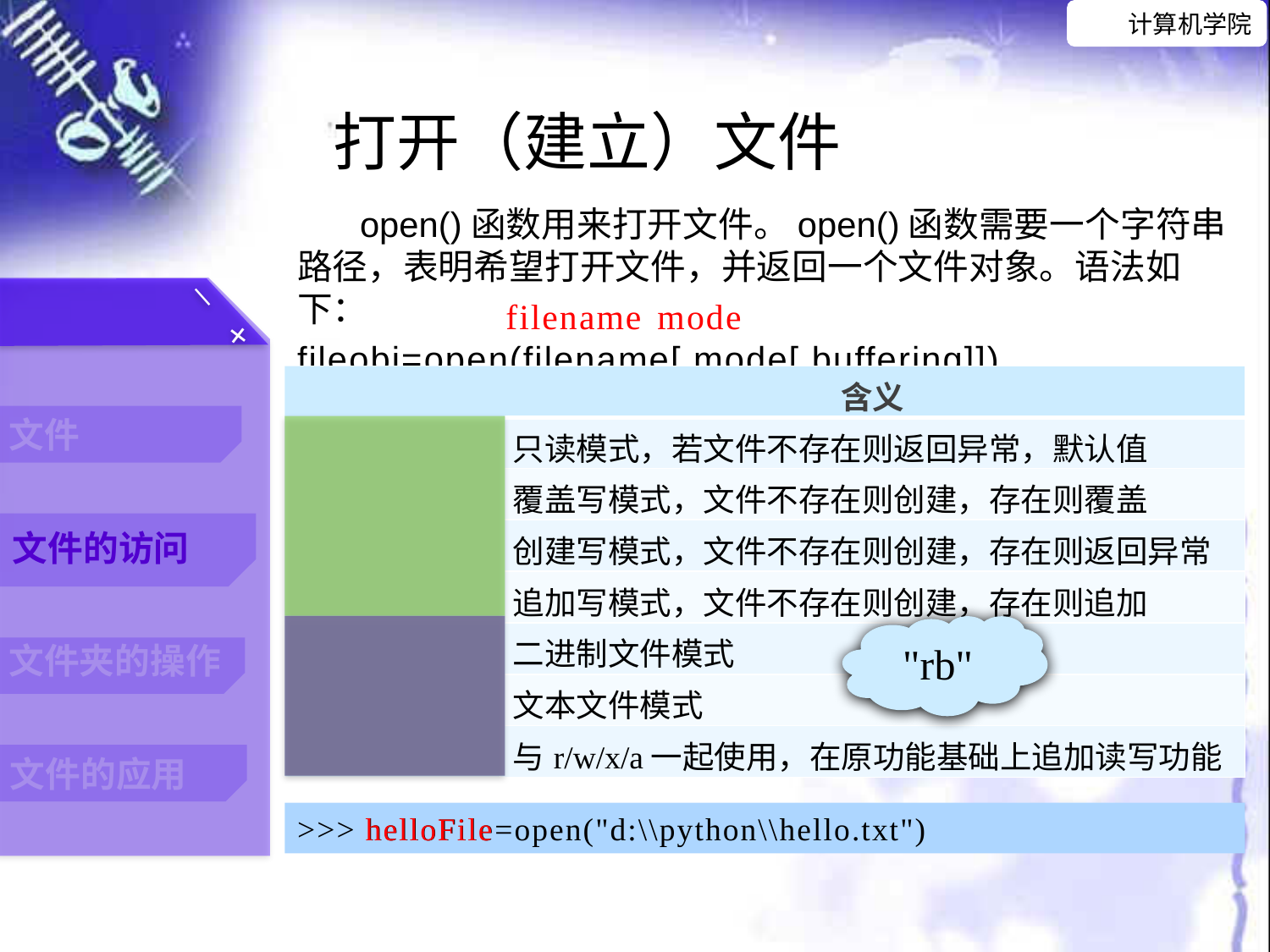

打开（建立）文件
open()函数用来打开文件。open()函数需要一个字符串路径，表明希望打开文件，并返回一个文件对象。语法如下：
fileobj=open(filename[,mode[,buffering]])
filename
mode
| 打开模式 | 含义 |
| --- | --- |
| "r" | 只读模式，若文件不存在则返回异常，默认值 |
| "w" | 覆盖写模式，文件不存在则创建，存在则覆盖 |
| "x" | 创建写模式，文件不存在则创建，存在则返回异常 |
| "a" | 追加写模式，文件不存在则创建，存在则追加 |
| "b" | 二进制文件模式 |
| "t" | 文本文件模式 |
| "+" | 与r/w/x/a一起使用，在原功能基础上追加读写功能 |

"rb"
>>> helloFile=open("d:\\python\\hello.txt")
helloFile